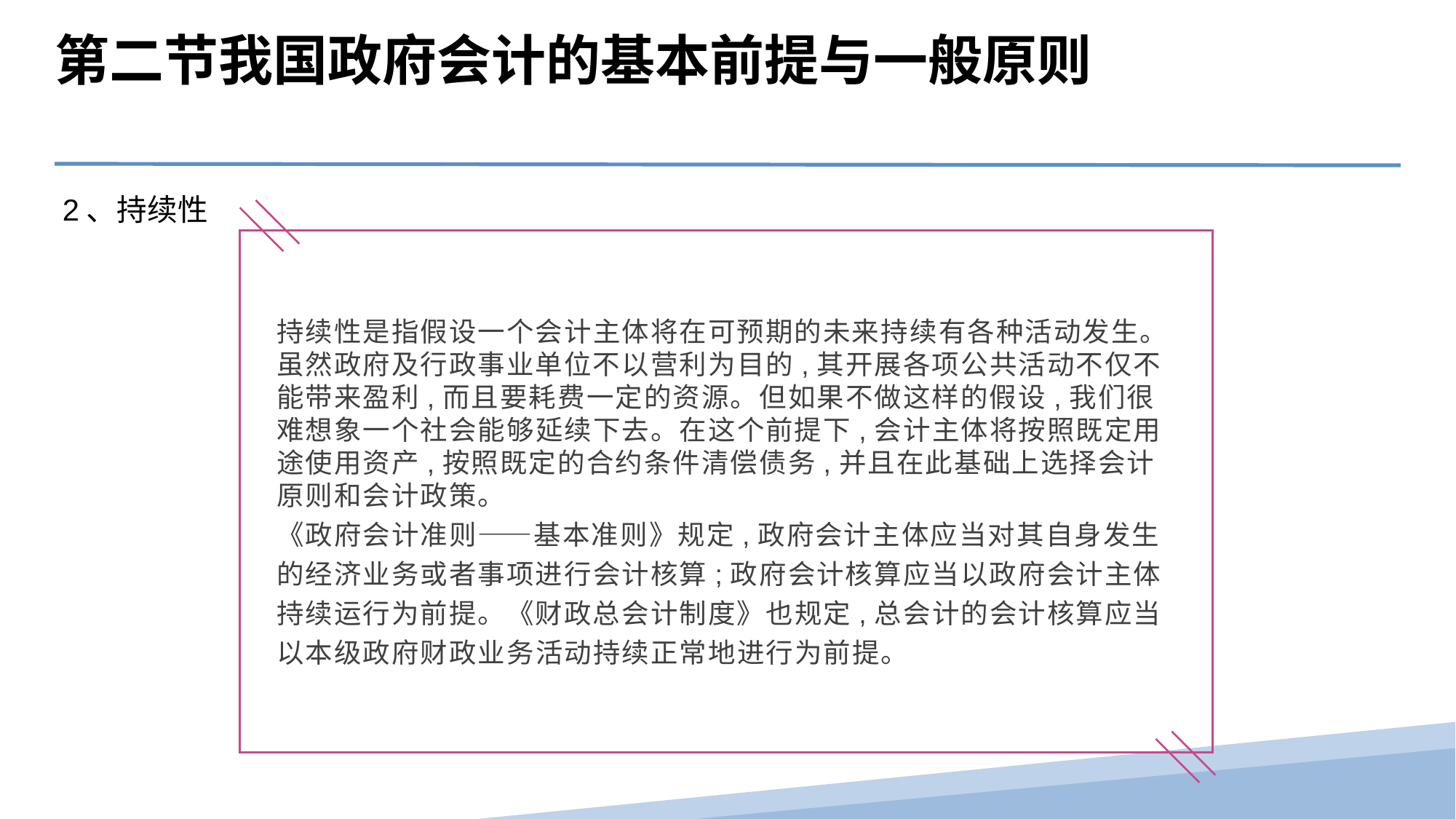

第二节我国政府会计的基本前提与一般原则
2、持续性

持续性是指假设一个会计主体将在可预期的未来持续有各种活动发生。虽然政府及行政事业单位不以营利为目的,其开展各项公共活动不仅不能带来盈利,而且要耗费一定的资源。但如果不做这样的假设,我们很难想象一个社会能够延续下去。在这个前提下,会计主体将按照既定用途使用资产,按照既定的合约条件清偿债务,并且在此基础上选择会计原则和会计政策。
《政府会计准则——基本准则》规定,政府会计主体应当对其自身发生的经济业务或者事项进行会计核算;政府会计核算应当以政府会计主体持续运行为前提。《财政总会计制度》也规定,总会计的会计核算应当以本级政府财政业务活动持续正常地进行为前提。